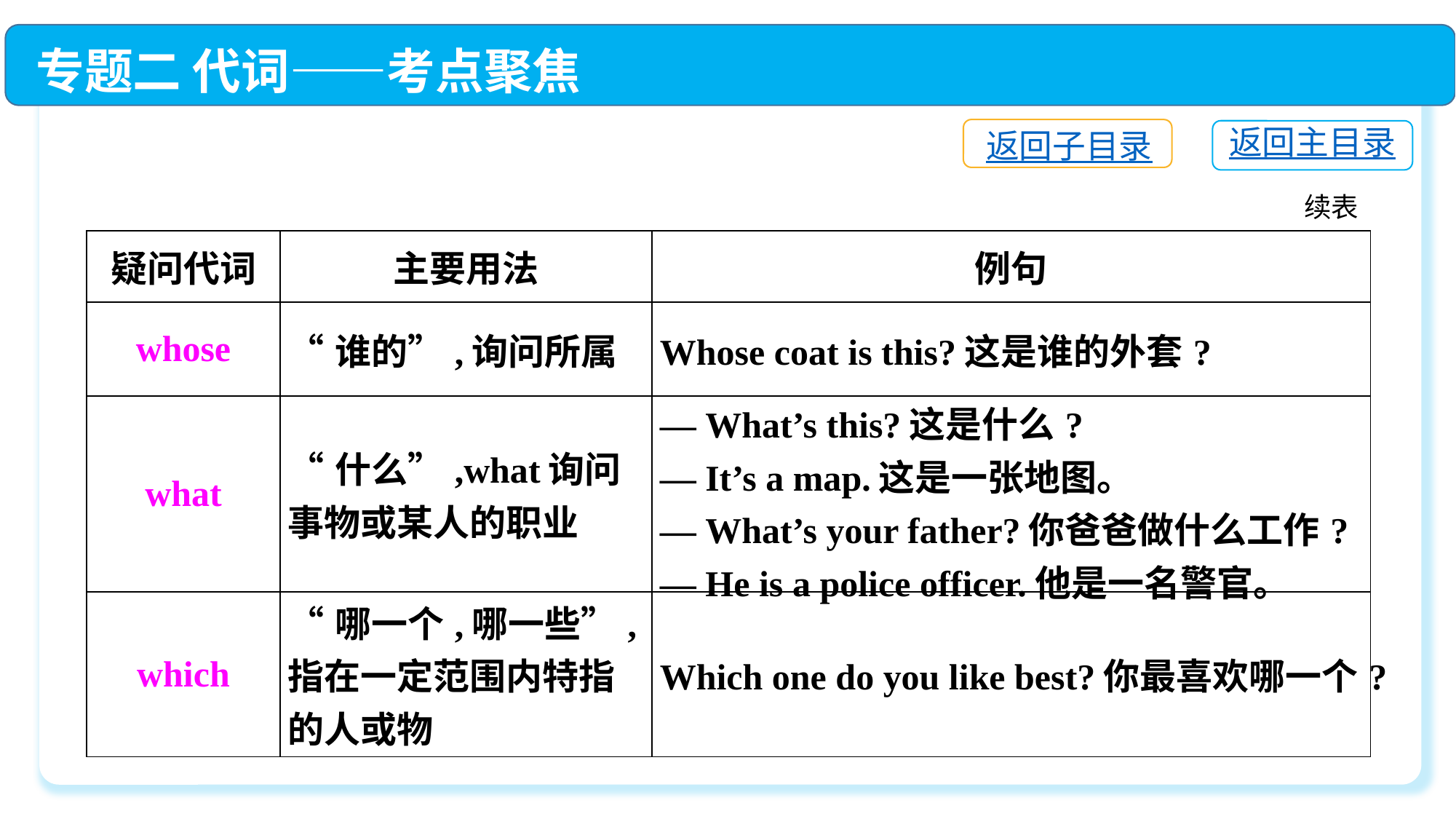

专题二 代词——考点聚焦

返回子目录
返回主目录
续表

| 疑问代词 | 主要用法 | 例句 |
| --- | --- | --- |
| whose | “谁的”,询问所属 | Whose coat is this?这是谁的外套? |
| what | “什么”,what询问事物或某人的职业 | — What’s this?这是什么? — It’s a map.这是一张地图。 — What’s your father?你爸爸做什么工作? — He is a police officer.他是一名警官。 |
| which | “哪一个,哪一些”,指在一定范围内特指的人或物 | Which one do you like best?你最喜欢哪一个? |